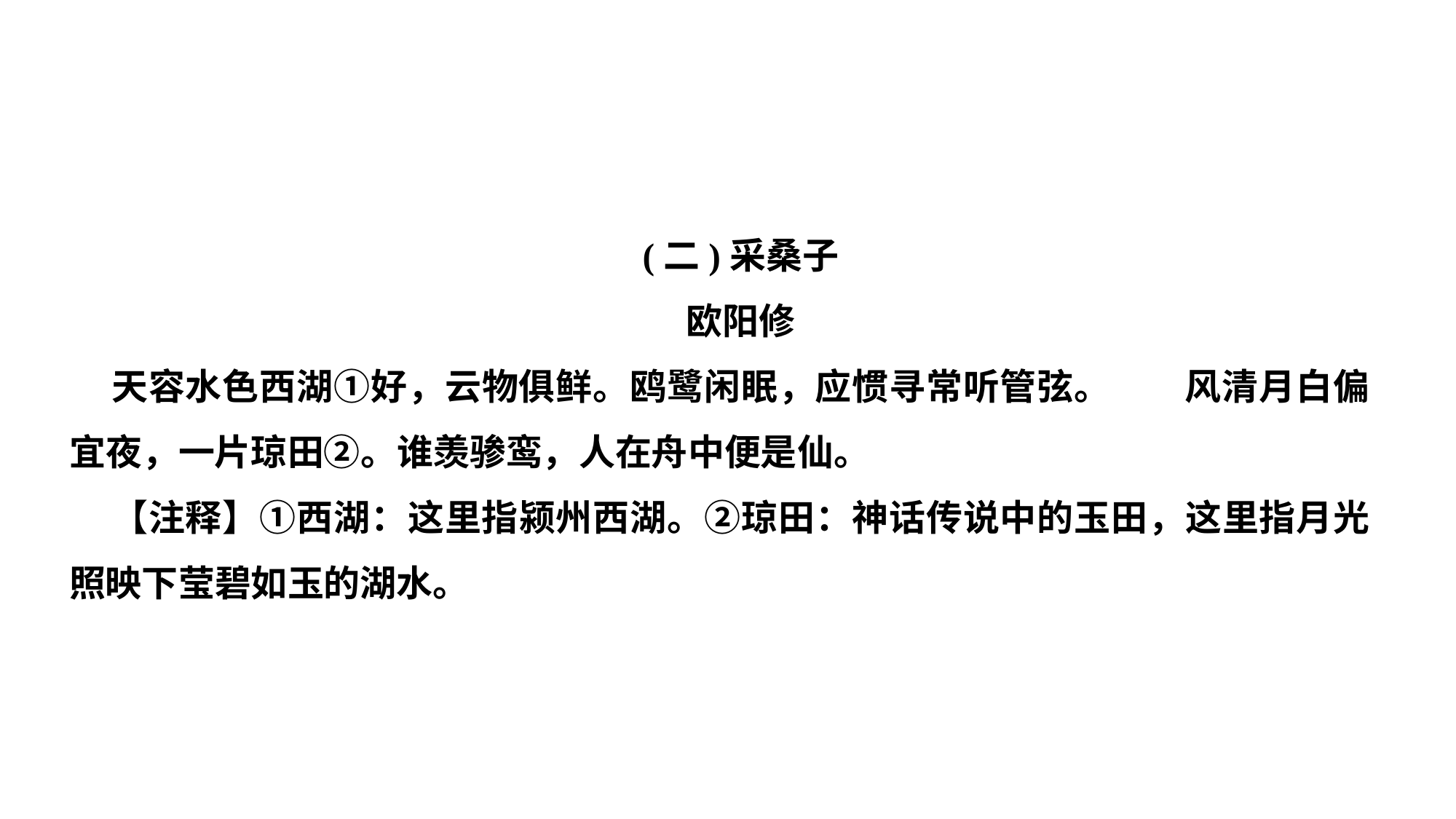

(二)采桑子
欧阳修
天容水色西湖①好，云物俱鲜。鸥鹭闲眠，应惯寻常听管弦。　　风清月白偏宜夜，一片琼田②。谁羡骖鸾，人在舟中便是仙。
【注释】①西湖：这里指颍州西湖。②琼田：神话传说中的玉田，这里指月光照映下莹碧如玉的湖水。